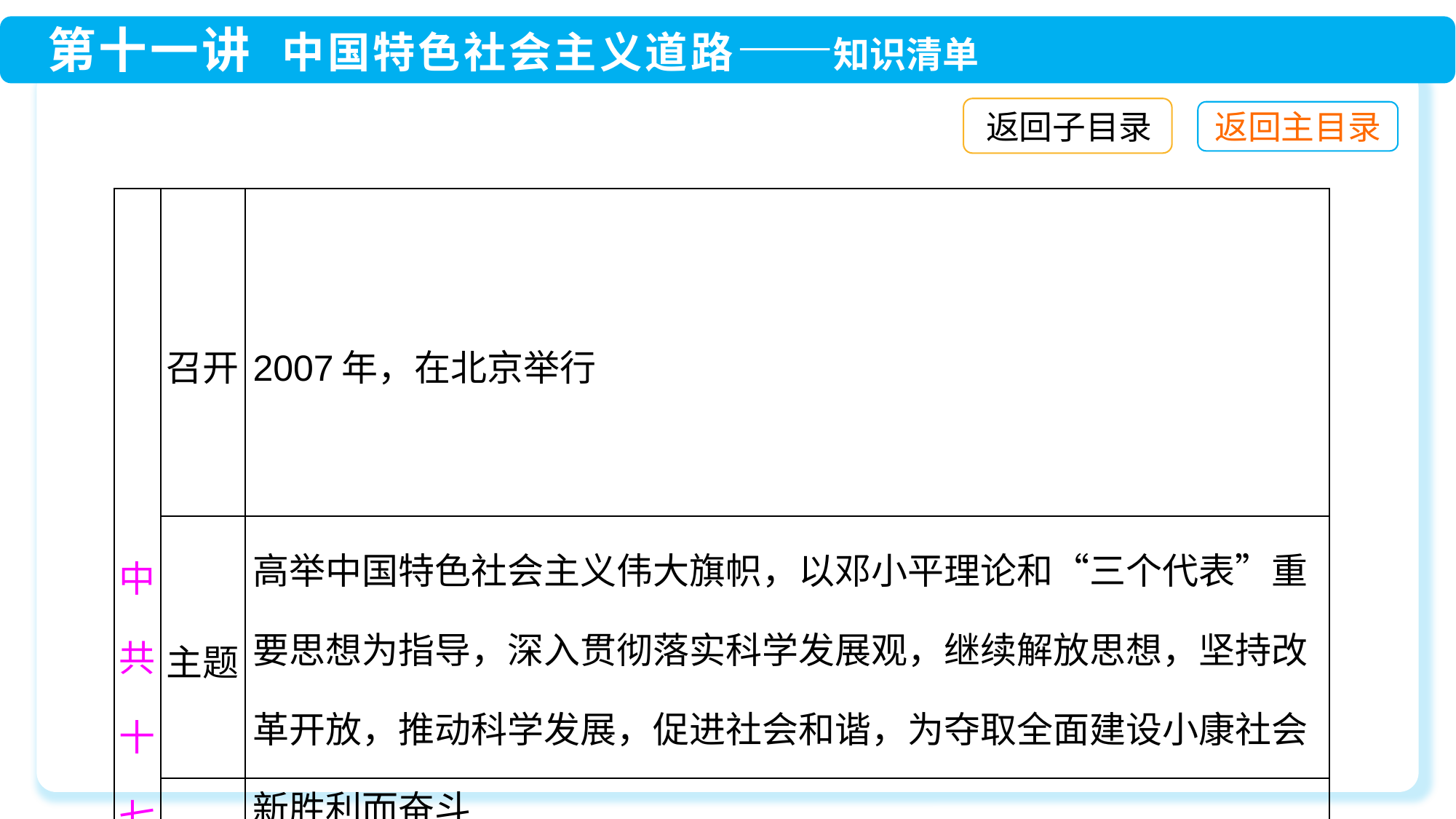

返回子目录
| 中共十七大 | 召开 | 2007年，在北京举行 |
| --- | --- | --- |
|  | 主题 | 高举中国特色社会主义伟大旗帜，以邓小平理论和“三个代表”重要思想为指导，深入贯彻落实科学发展观，继续解放思想，坚持改革开放，推动科学发展，促进社会和谐，为夺取全面建设小康社会新胜利而奋斗 |
|  | 成果 | 科学发展观是坚持以人为本，全面、协调、可持续的发展观，对新形势下实现什么样的发展、怎样发展等重大问题作出了新的科学回答，是马克思主义关于发展的世界观和方法论的集中体现 |